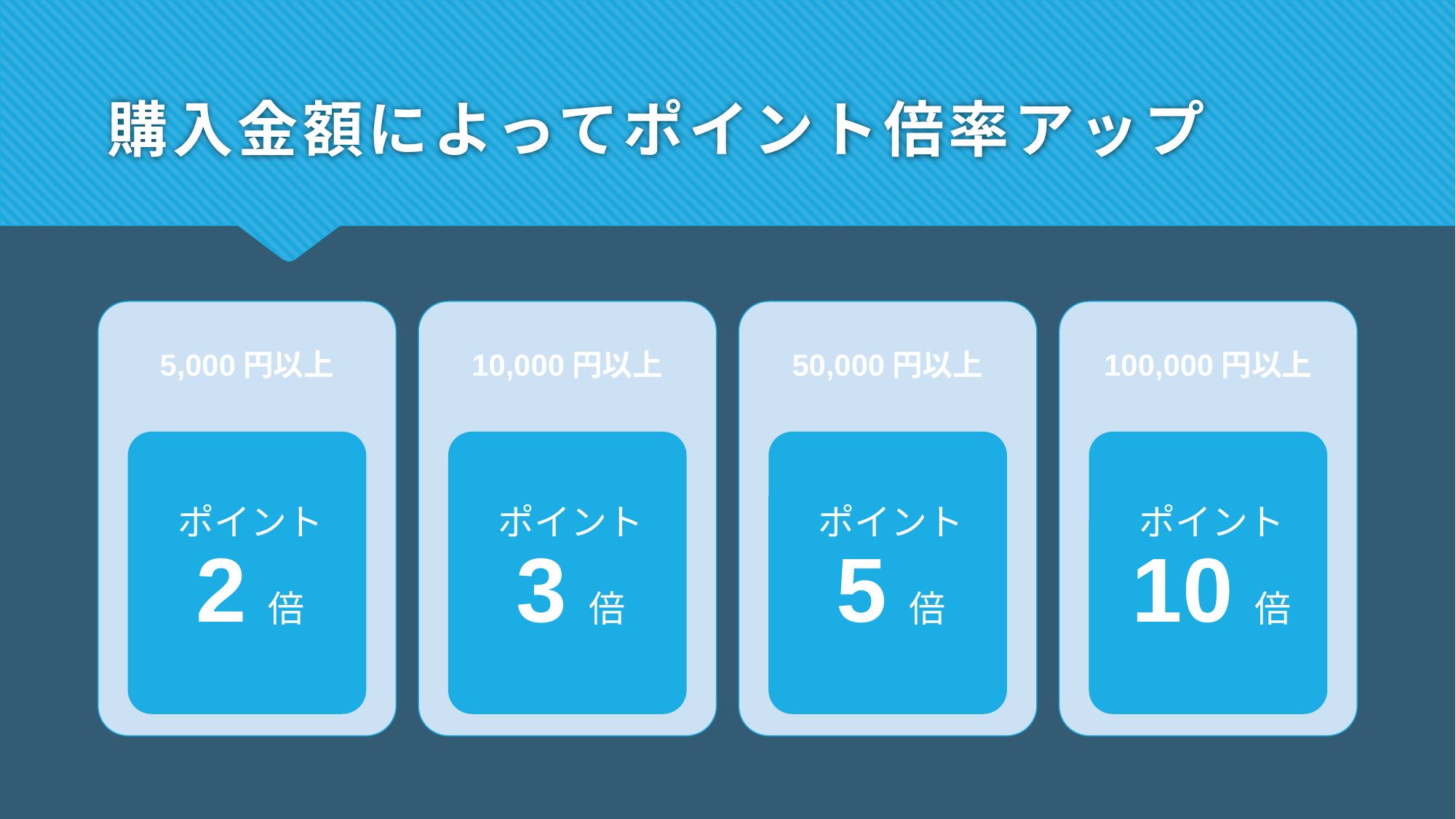

# 購入金額によってポイント倍率アップ
5,000円以上
ポイント
2倍
10,000円以上
ポイント
3倍
50,000円以上
ポイント
5倍
100,000円以上
ポイント
10倍